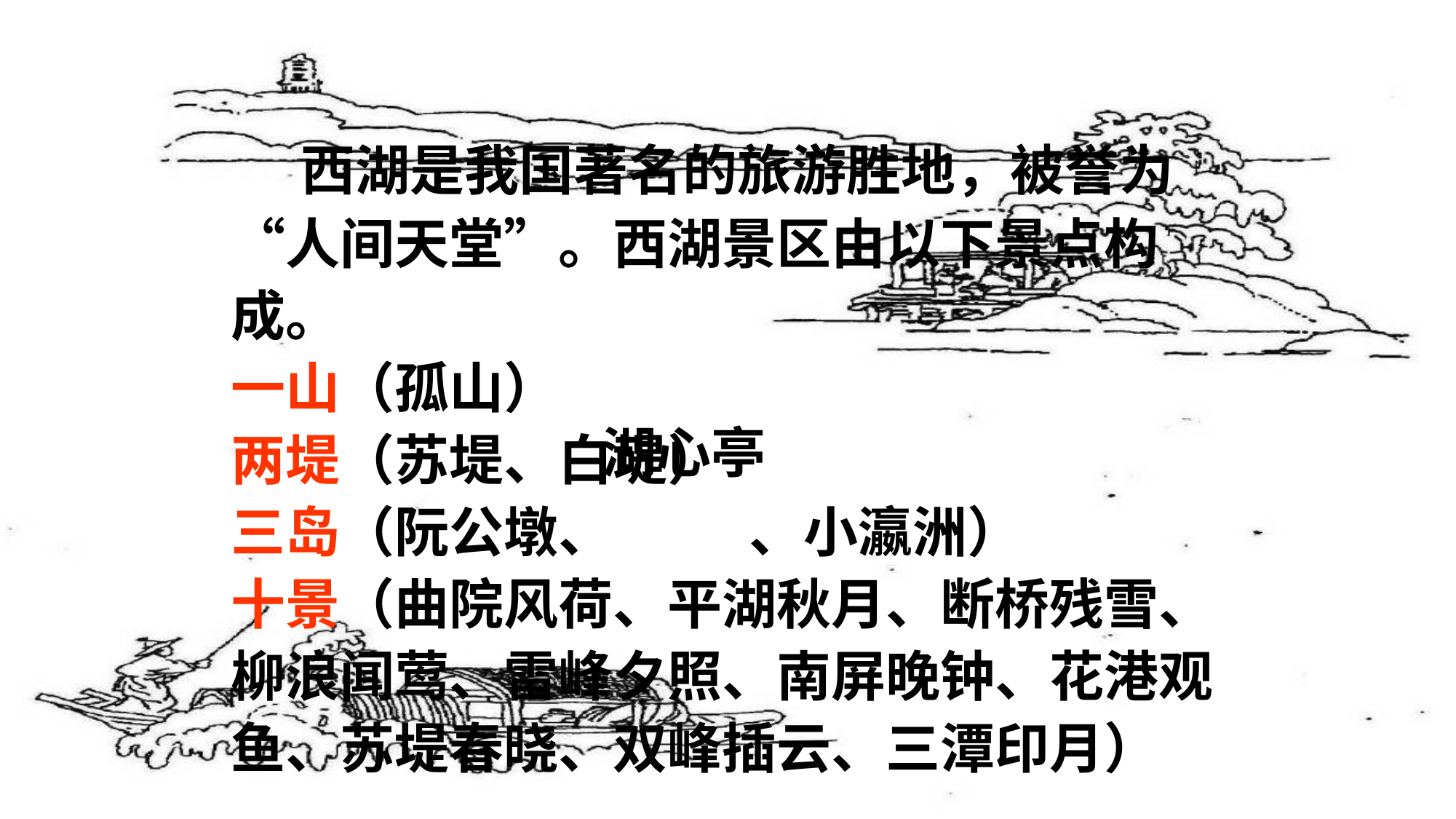

西湖是我国著名的旅游胜地，被誉为“人间天堂”。西湖景区由以下景点构成。
一山（孤山）
两堤（苏堤、白堤）
三岛（阮公墩、           、小瀛洲）
十景（曲院风荷、平湖秋月、断桥残雪、柳浪闻莺、雷峰夕照、南屏晚钟、花港观鱼、苏堤春晓、双峰插云、三潭印月）
湖心亭